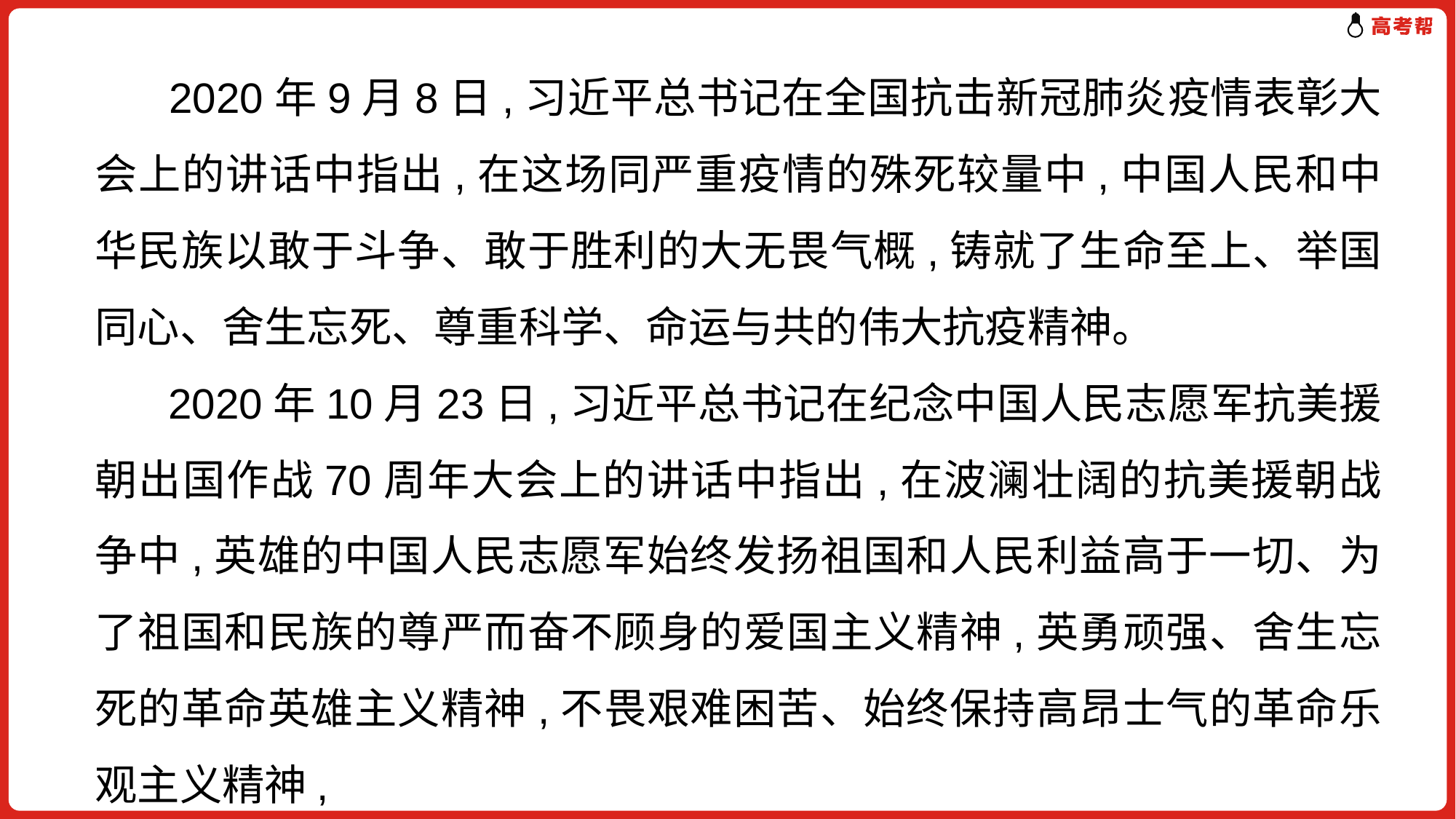

2020年9月8日,习近平总书记在全国抗击新冠肺炎疫情表彰大会上的讲话中指出,在这场同严重疫情的殊死较量中,中国人民和中华民族以敢于斗争、敢于胜利的大无畏气概,铸就了生命至上、举国同心、舍生忘死、尊重科学、命运与共的伟大抗疫精神。
      2020年10月23日,习近平总书记在纪念中国人民志愿军抗美援朝出国作战70周年大会上的讲话中指出,在波澜壮阔的抗美援朝战争中,英雄的中国人民志愿军始终发扬祖国和人民利益高于一切、为了祖国和民族的尊严而奋不顾身的爱国主义精神,英勇顽强、舍生忘死的革命英雄主义精神,不畏艰难困苦、始终保持高昂士气的革命乐观主义精神,